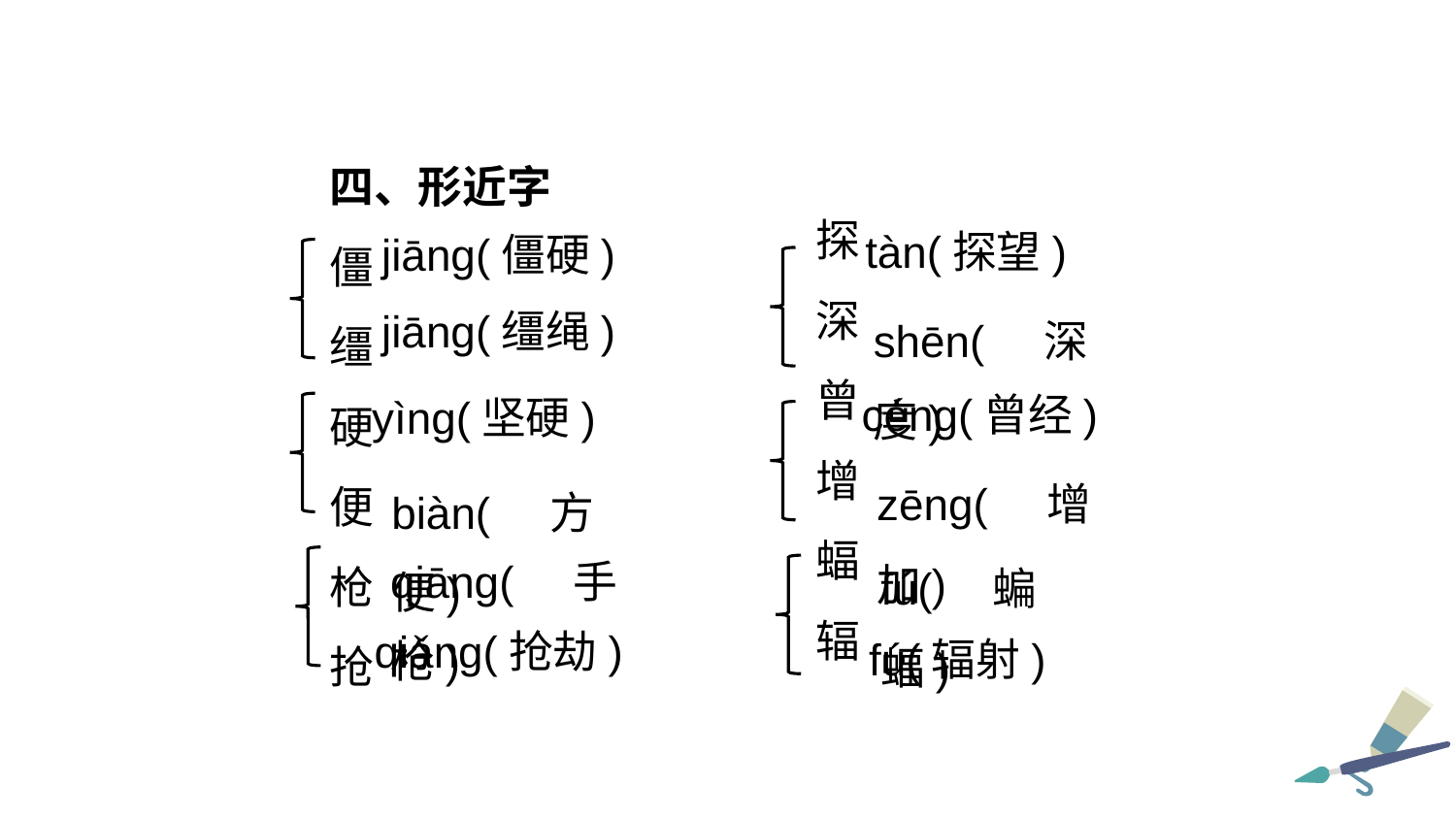

四、形近字
僵
缰
硬
便
枪
抢

探
深
曾
增
蝠
辐
tàn(探望)
jiāng(僵硬)

shēn(深度)
jiāng(缰绳)
céng(曾经)
yìng(坚硬)

zēng(增加)
biàn(方便)
qiāng(手枪)
fú(蝙蝠)

qiǎng(抢劫)
fú(辐射)